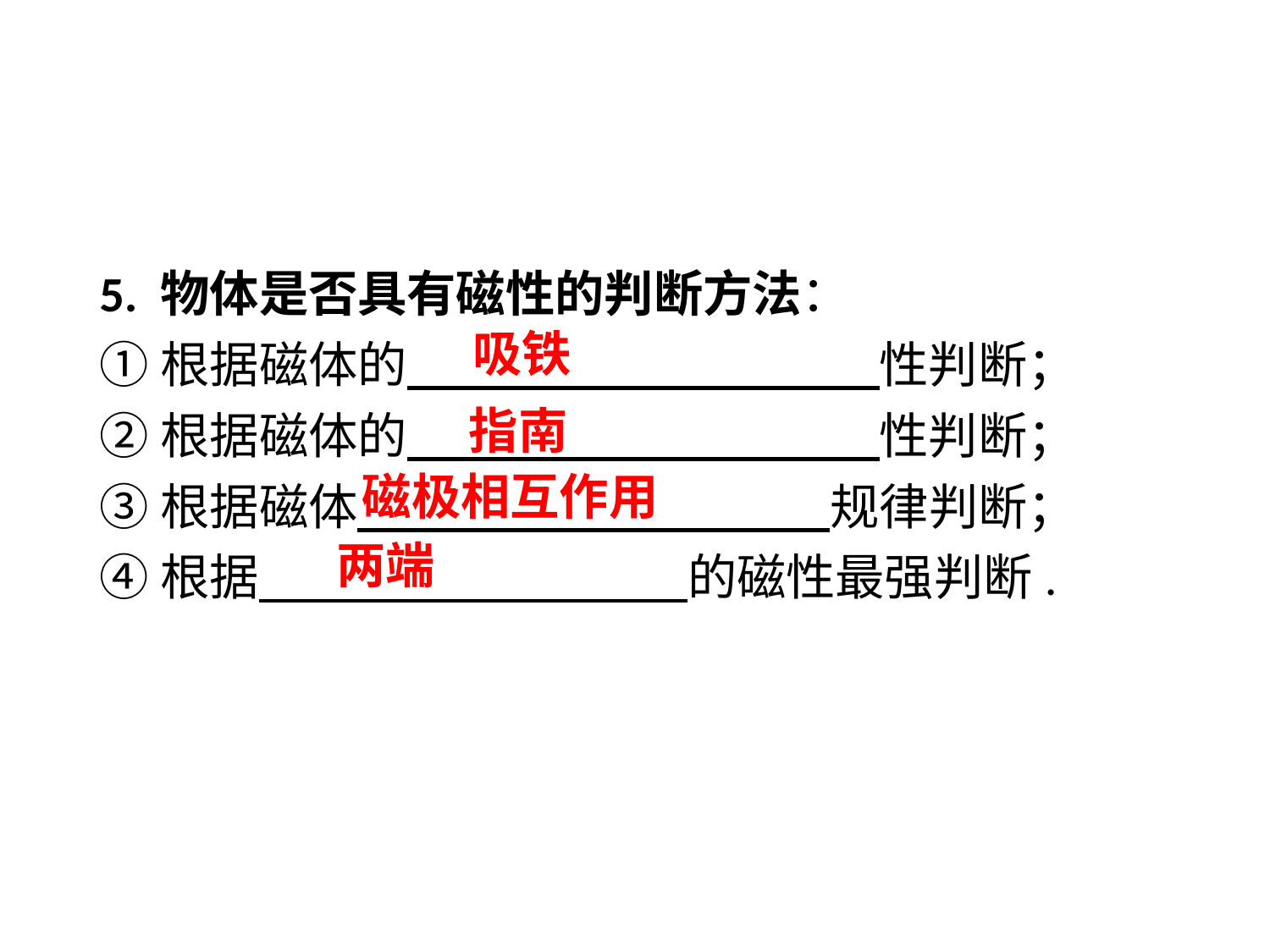

5. 物体是否具有磁性的判断方法：
①根据磁体的　　      　　                   性判断；
②根据磁体的　　      　　                   性判断；
③根据磁体　　      　                   　规律判断；
④根据　　      　　               的磁性最强判断.
吸铁
指南
磁极相互作用
两端